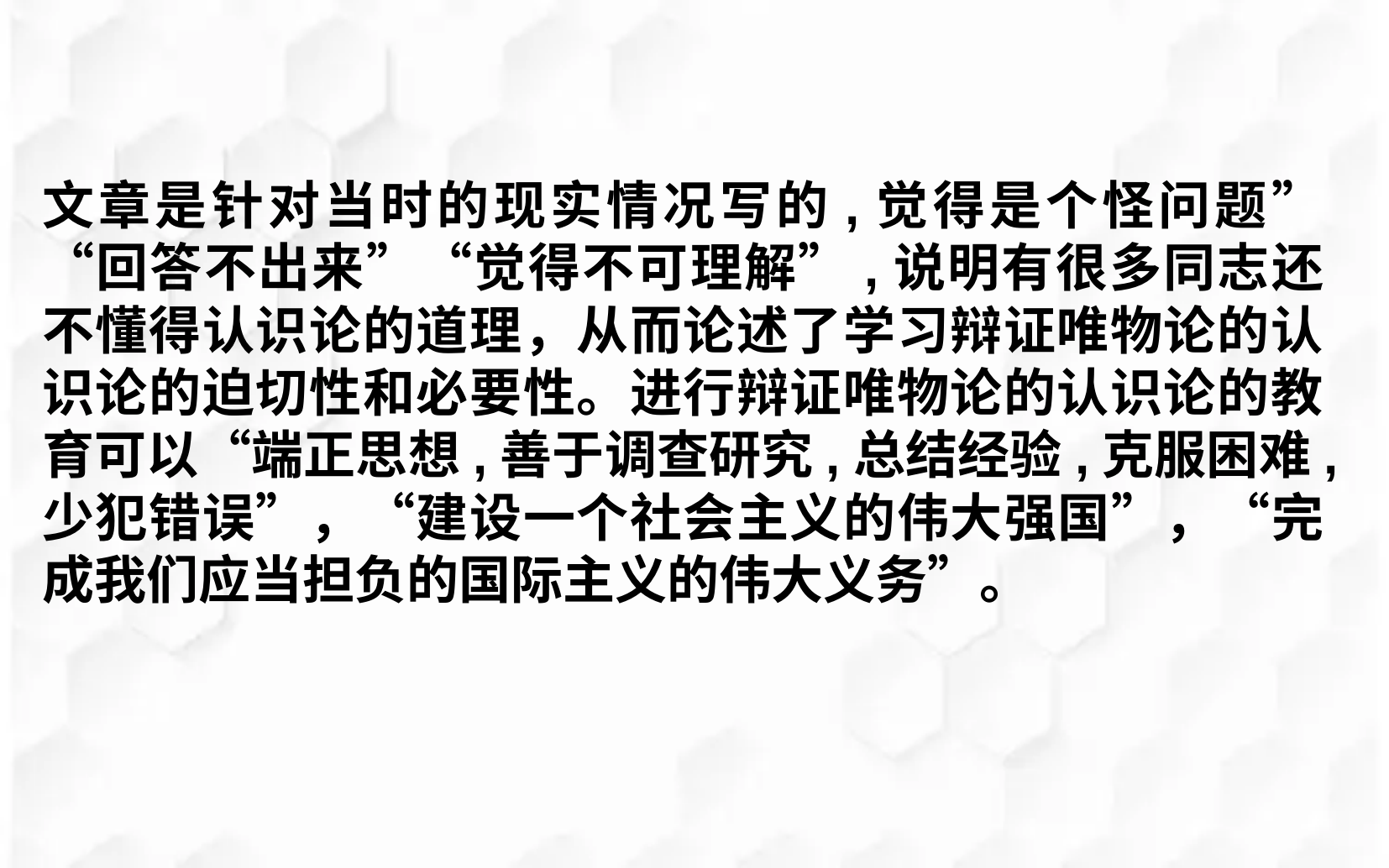

文章是针对当时的现实情况写的,觉得是个怪问题”“回答不出来”“觉得不可理解”,说明有很多同志还不懂得认识论的道理，从而论述了学习辩证唯物论的认识论的迫切性和必要性。进行辩证唯物论的认识论的教育可以“端正思想,善于调查研究,总结经验,克服困难,少犯错误”，“建设一个社会主义的伟大强国”，“完成我们应当担负的国际主义的伟大义务”。